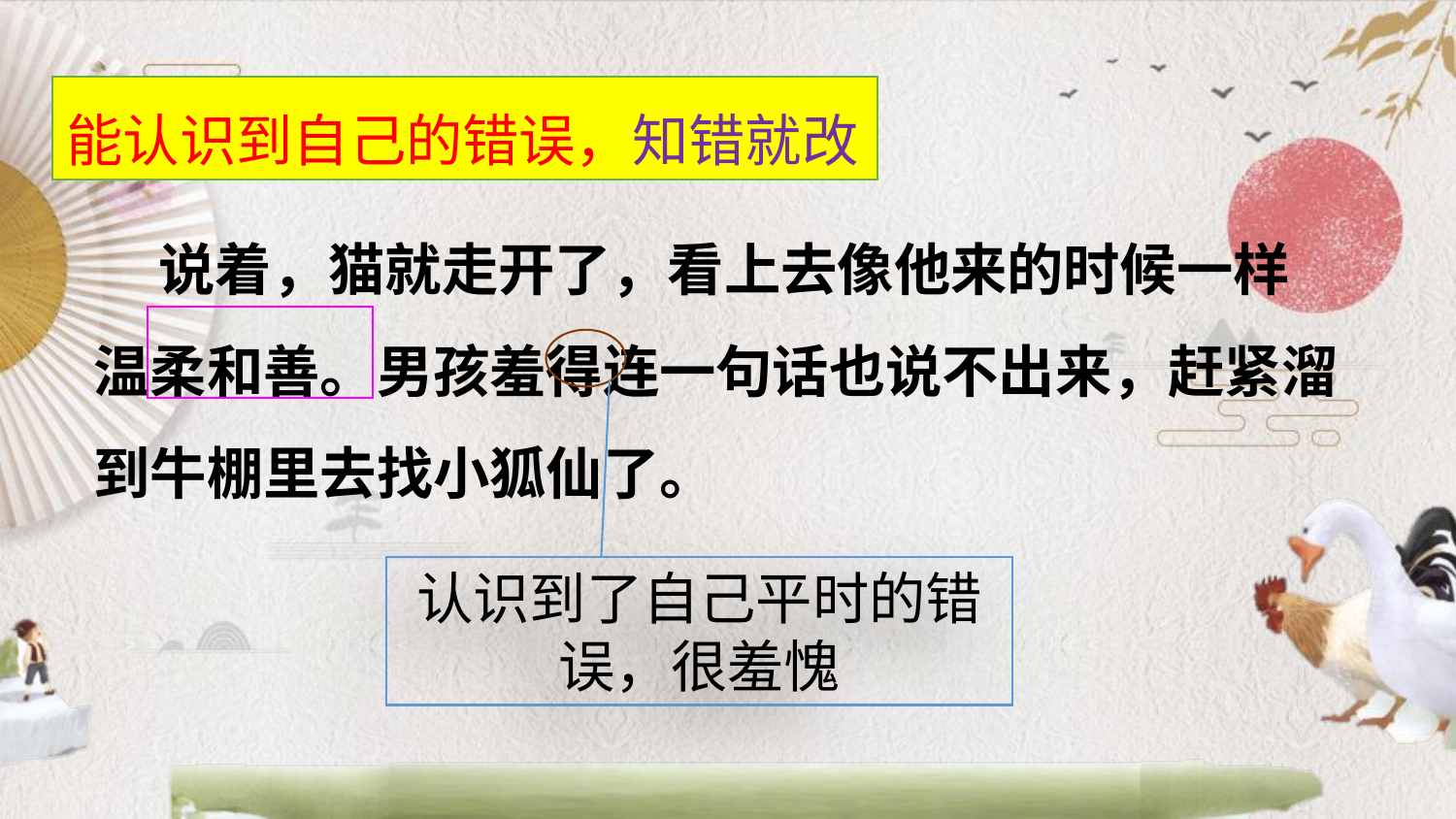

能认识到自己的错误，知错就改
    说着，猫就走开了，看上去像他来的时候一样温柔和善。男孩羞得连一句话也说不出来，赶紧溜到牛棚里去找小狐仙了。

认识到了自己平时的错误，很羞愧